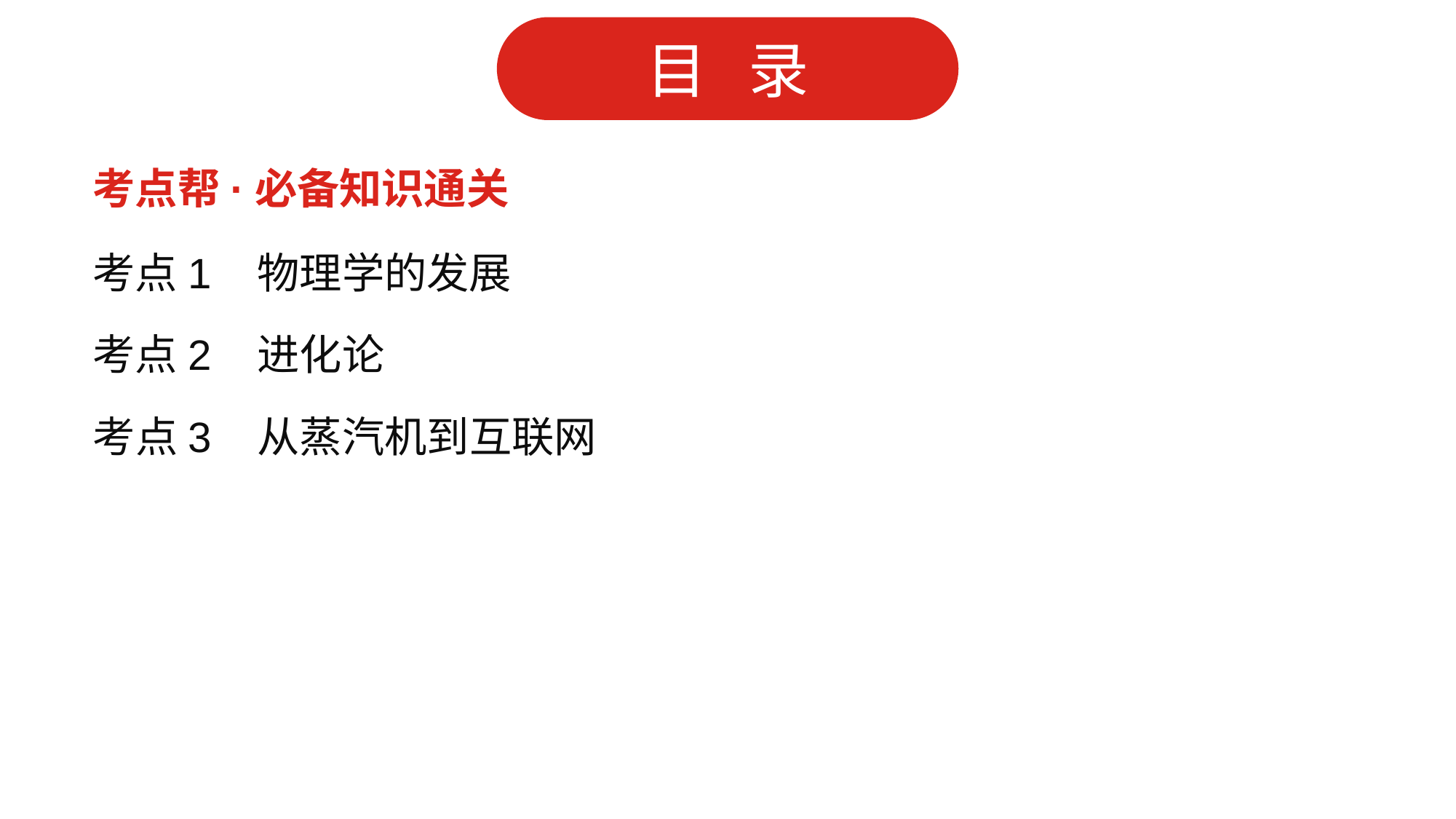

考点帮·必备知识通关

考点1   物理学的发展

考点2   进化论
考点3   从蒸汽机到互联网